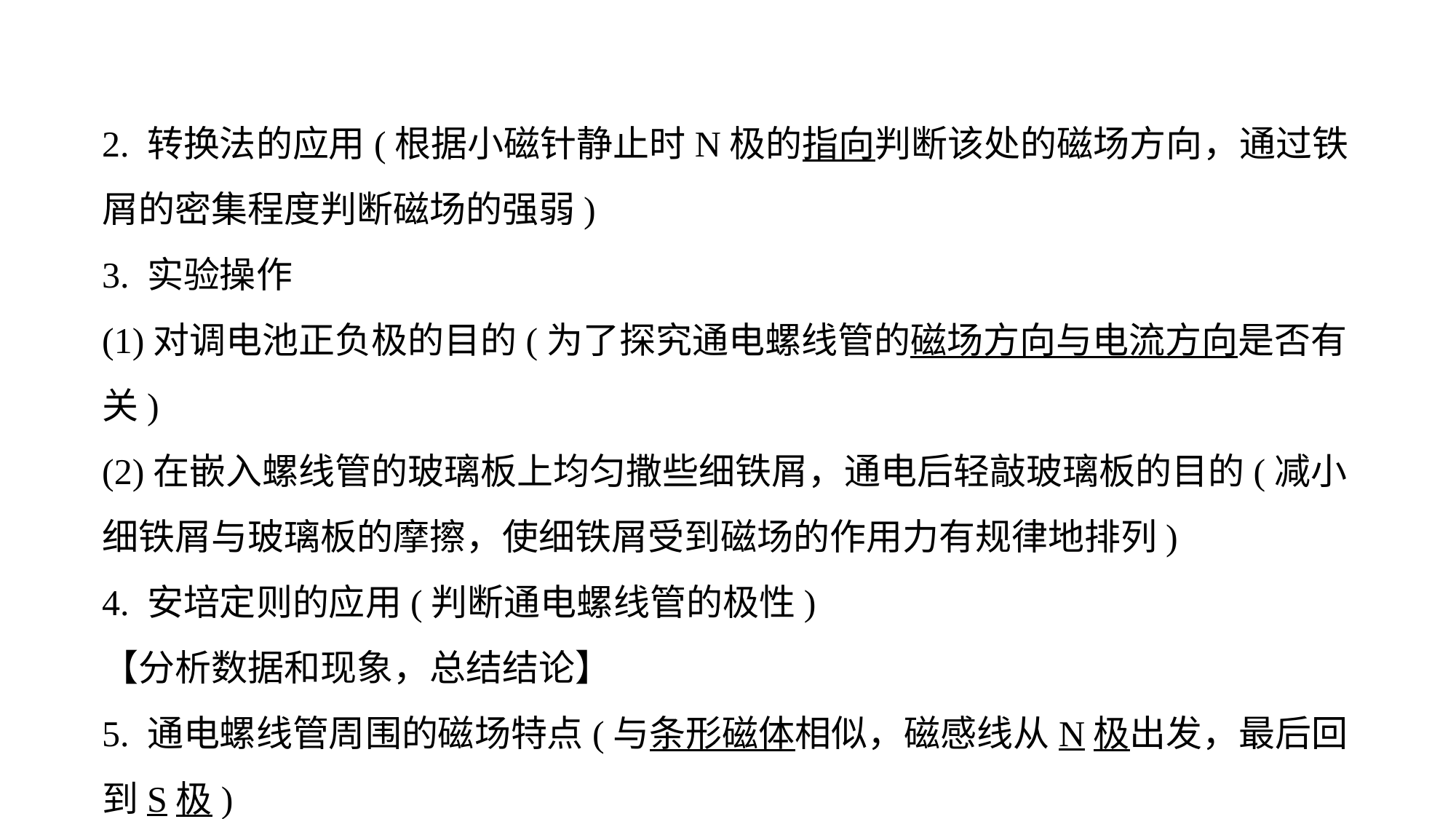

2. 转换法的应用(根据小磁针静止时N极的指向判断该处的磁场方向，通过铁屑的密集程度判断磁场的强弱)
3. 实验操作
(1)对调电池正负极的目的(为了探究通电螺线管的磁场方向与电流方向是否有关)
(2)在嵌入螺线管的玻璃板上均匀撒些细铁屑，通电后轻敲玻璃板的目的(减小细铁屑与玻璃板的摩擦，使细铁屑受到磁场的作用力有规律地排列)
4. 安培定则的应用(判断通电螺线管的极性)
【分析数据和现象，总结结论】
5. 通电螺线管周围的磁场特点(与条形磁体相似，磁感线从N极出发，最后回到S极)